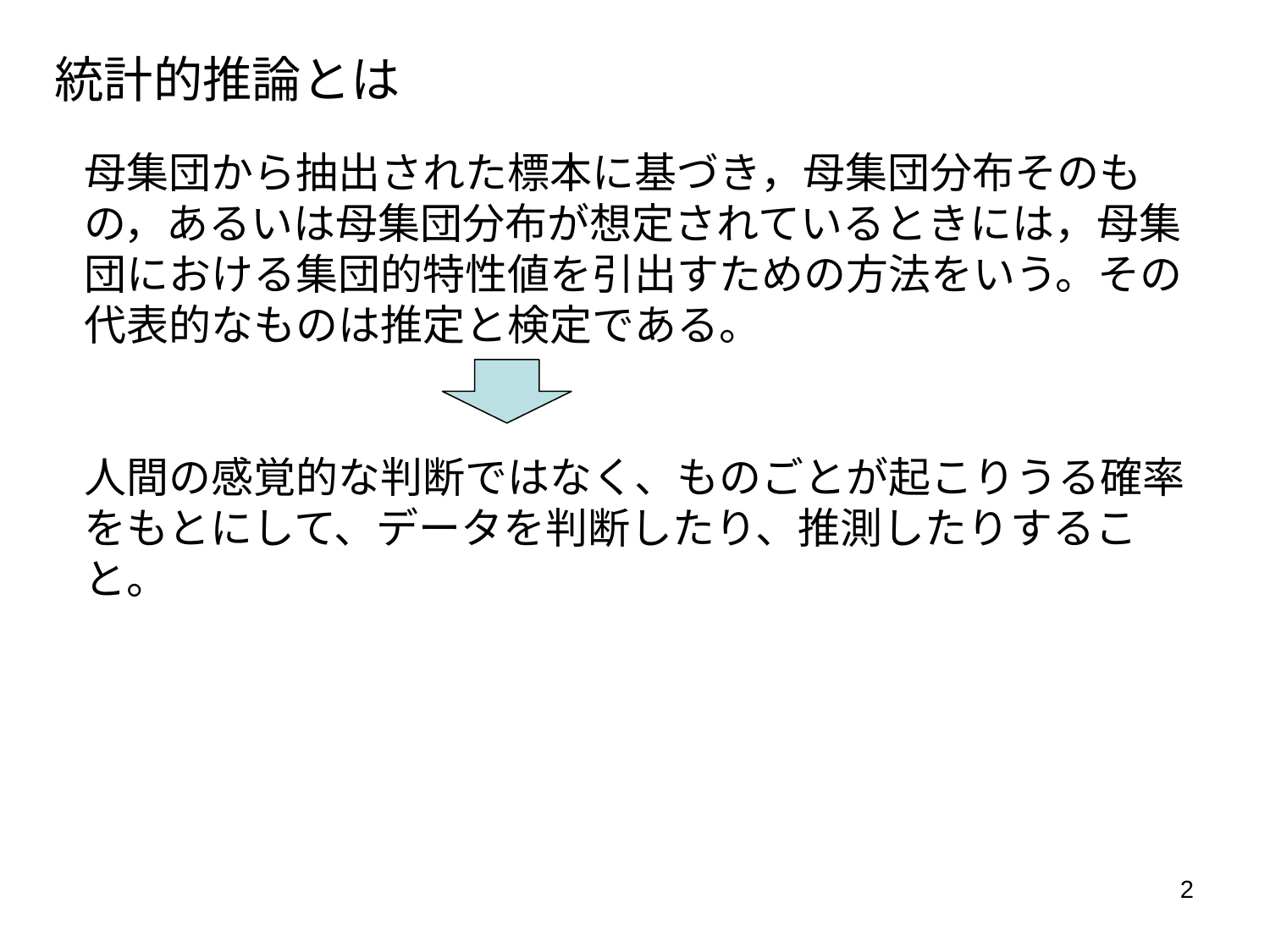

統計的推論とは
母集団から抽出された標本に基づき，母集団分布そのもの，あるいは母集団分布が想定されているときには，母集団における集団的特性値を引出すための方法をいう。その代表的なものは推定と検定である。

人間の感覚的な判断ではなく、ものごとが起こりうる確率をもとにして、データを判断したり、推測したりすること。

2